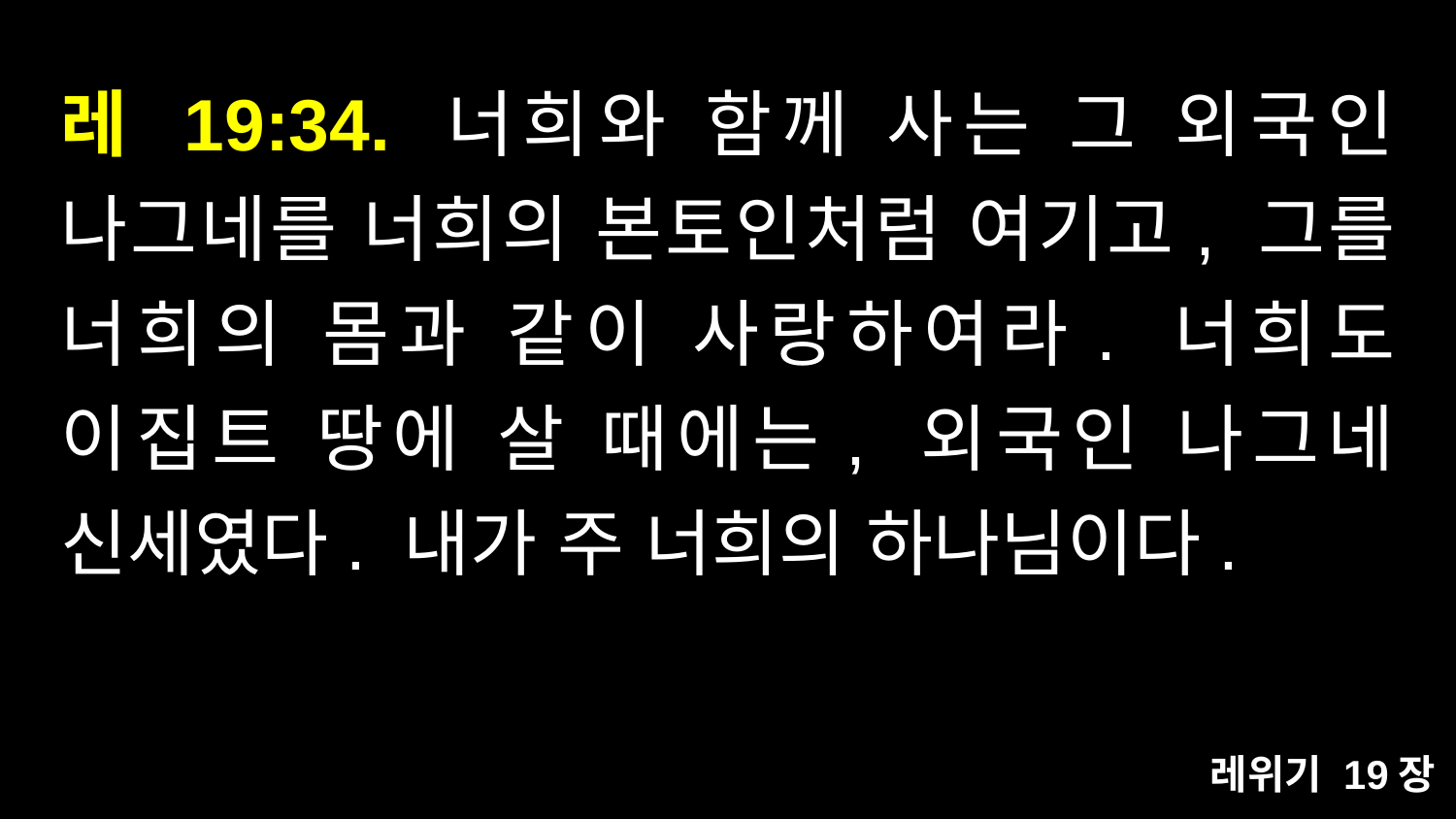

# 레 19:34. 너희와 함께 사는 그 외국인 나그네를 너희의 본토인처럼 여기고, 그를 너희의 몸과 같이 사랑하여라. 너희도 이집트 땅에 살 때에는, 외국인 나그네 신세였다. 내가 주 너희의 하나님이다.
레위기 19장